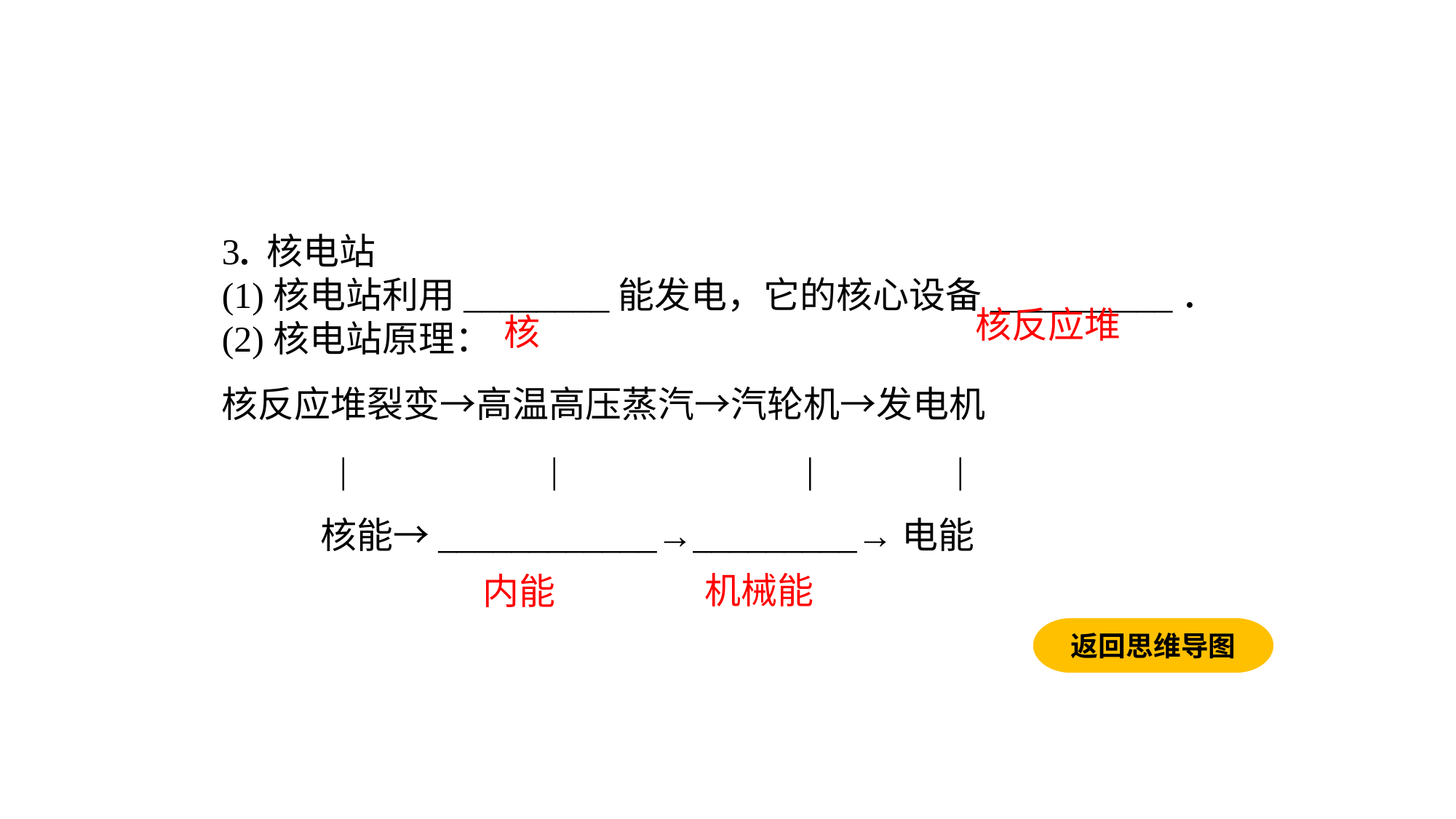

3. 核电站(1)核电站利用________能发电，它的核心设备__________．(2)核电站原理：核反应堆裂变→高温高压蒸汽→汽轮机→发电机
　　　|　　 　　    |　　　　 　     |　 　 　|           核能→____________→_________→电能
核反应堆
核
机械能
内能
返回思维导图